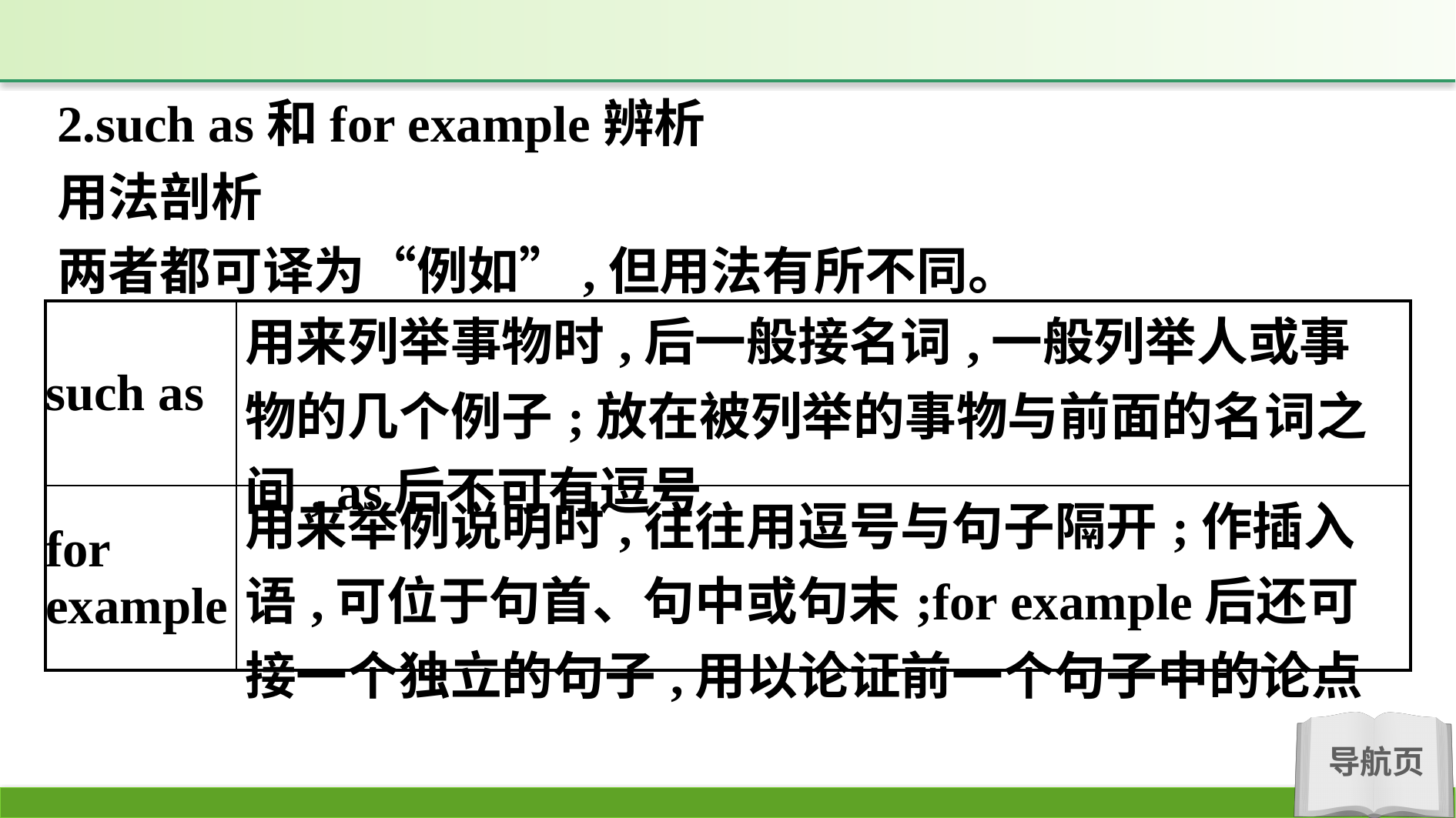

2.such as和for example辨析
用法剖析
两者都可译为“例如”,但用法有所不同。
| such as | 用来列举事物时,后一般接名词,一般列举人或事物的几个例子;放在被列举的事物与前面的名词之间, as后不可有逗号 |
| --- | --- |
| for example | 用来举例说明时,往往用逗号与句子隔开;作插入语,可位于句首、句中或句末;for example后还可接一个独立的句子,用以论证前一个句子中的论点 |